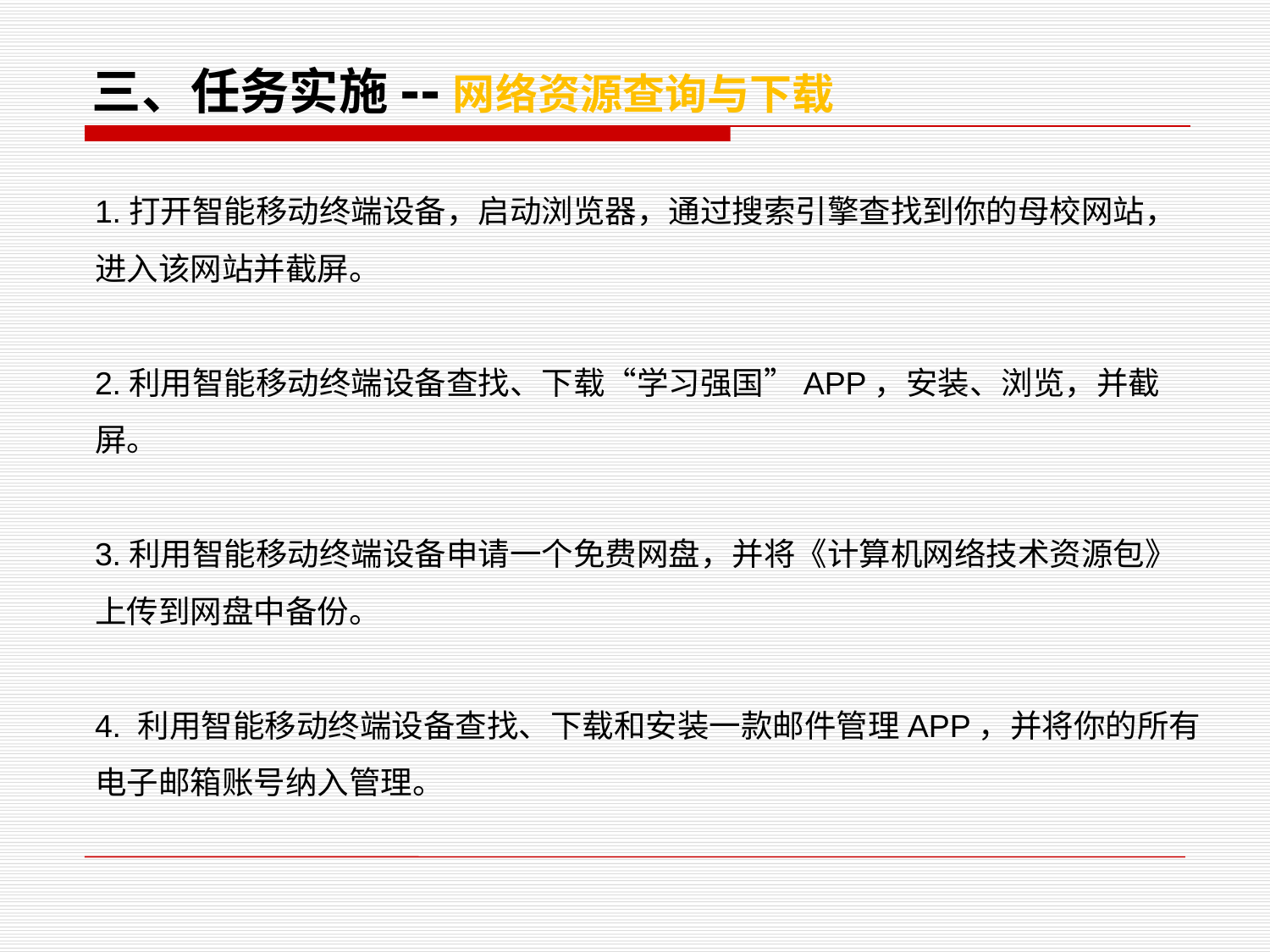

三、任务实施--网络资源查询与下载
1.打开智能移动终端设备，启动浏览器，通过搜索引擎查找到你的母校网站，进入该网站并截屏。

2.利用智能移动终端设备查找、下载“学习强国”APP，安装、浏览，并截屏。

3.利用智能移动终端设备申请一个免费网盘，并将《计算机网络技术资源包》上传到网盘中备份。

4. 利用智能移动终端设备查找、下载和安装一款邮件管理APP，并将你的所有电子邮箱账号纳入管理。
49